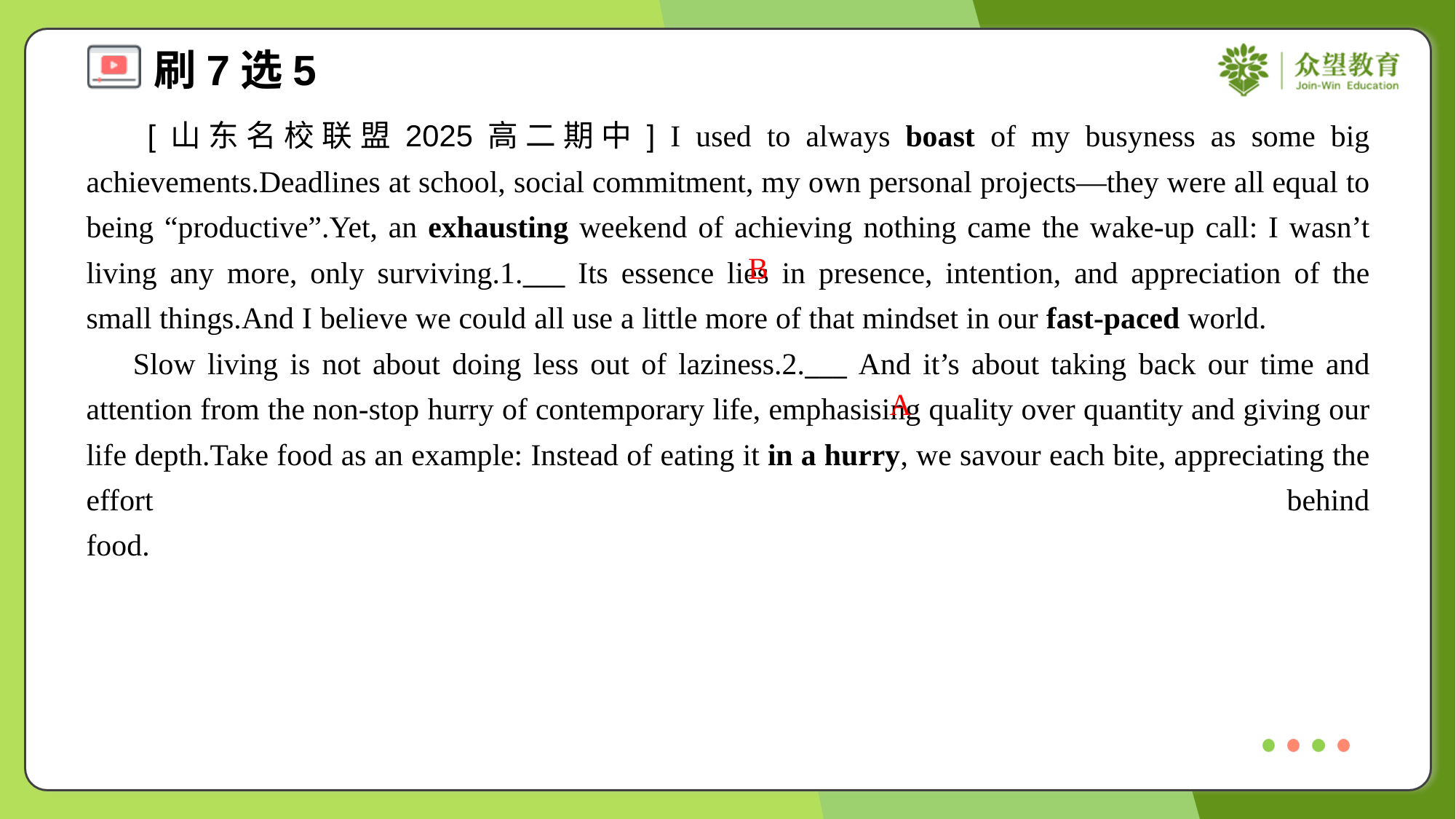

[山东名校联盟2025高二期中] I used to always boast of my busyness as some big achievements.Deadlines at school, social commitment, my own personal projects—they were all equal to being “productive”.Yet, an exhausting weekend of achieving nothing came the wake-up call: I wasn’t living any more, only surviving.1.___ Its essence lies in presence, intention, and appreciation of the small things.And I believe we could all use a little more of that mindset in our fast-paced world.
    Slow living is not about doing less out of laziness.2.___ And it’s about taking back our time and attention from the non-stop hurry of contemporary life, emphasising quality over quantity and giving our life depth.Take food as an example: Instead of eating it in a hurry, we savour each bite, appreciating the effort behind food.#2
B
A